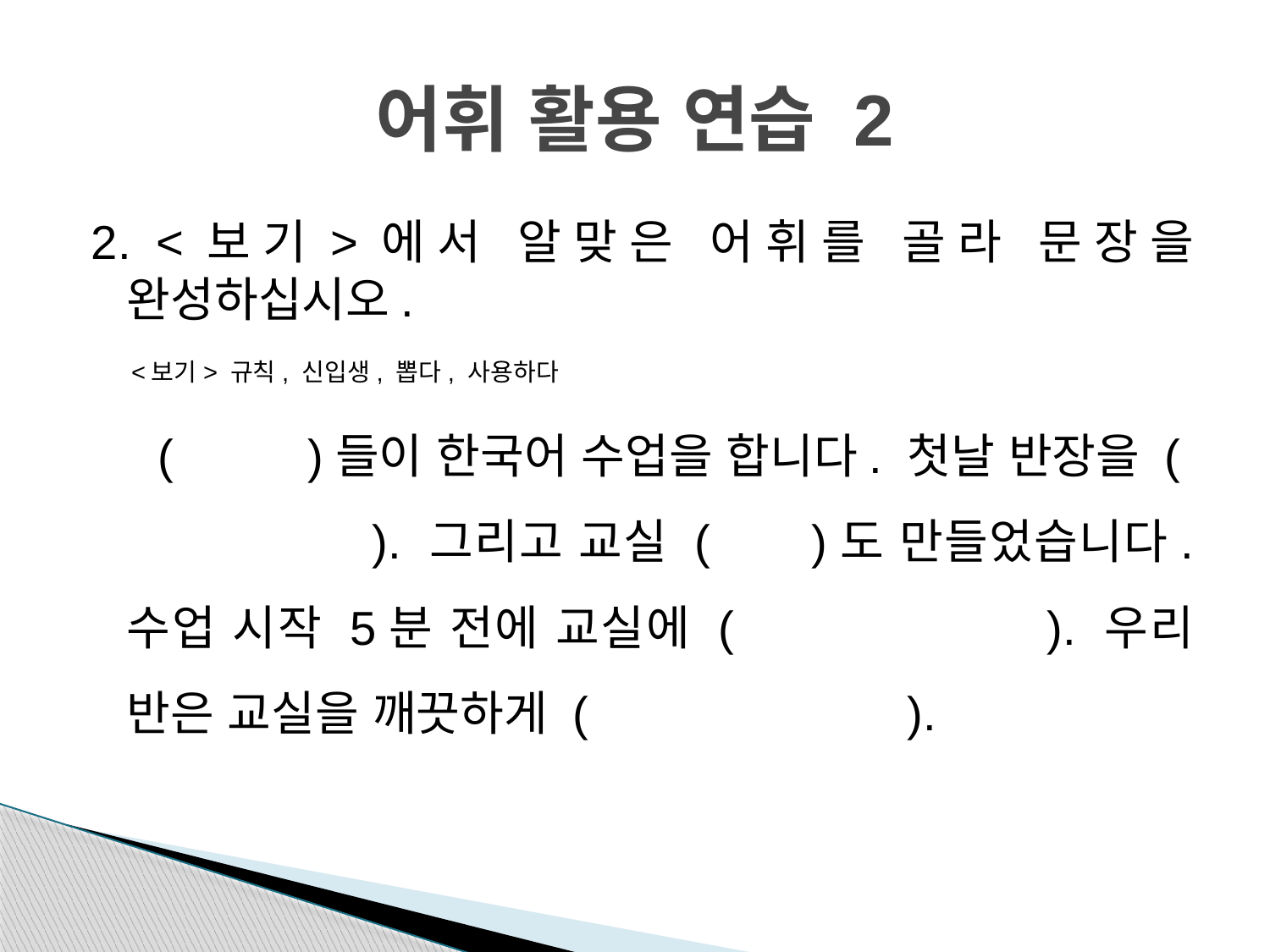

# 어휘 활용 연습 2
2. <보기>에서 알맞은 어휘를 골라 문장을 완성하십시오.
   <보기> 규칙, 신입생, 뽑다, 사용하다
     (          )들이 한국어 수업을 합니다. 첫날 반장을 (                   ). 그리고 교실 (       )도 만들었습니다. 수업 시작 5분 전에 교실에 (                     ). 우리 반은 교실을 깨끗하게 (                        ).